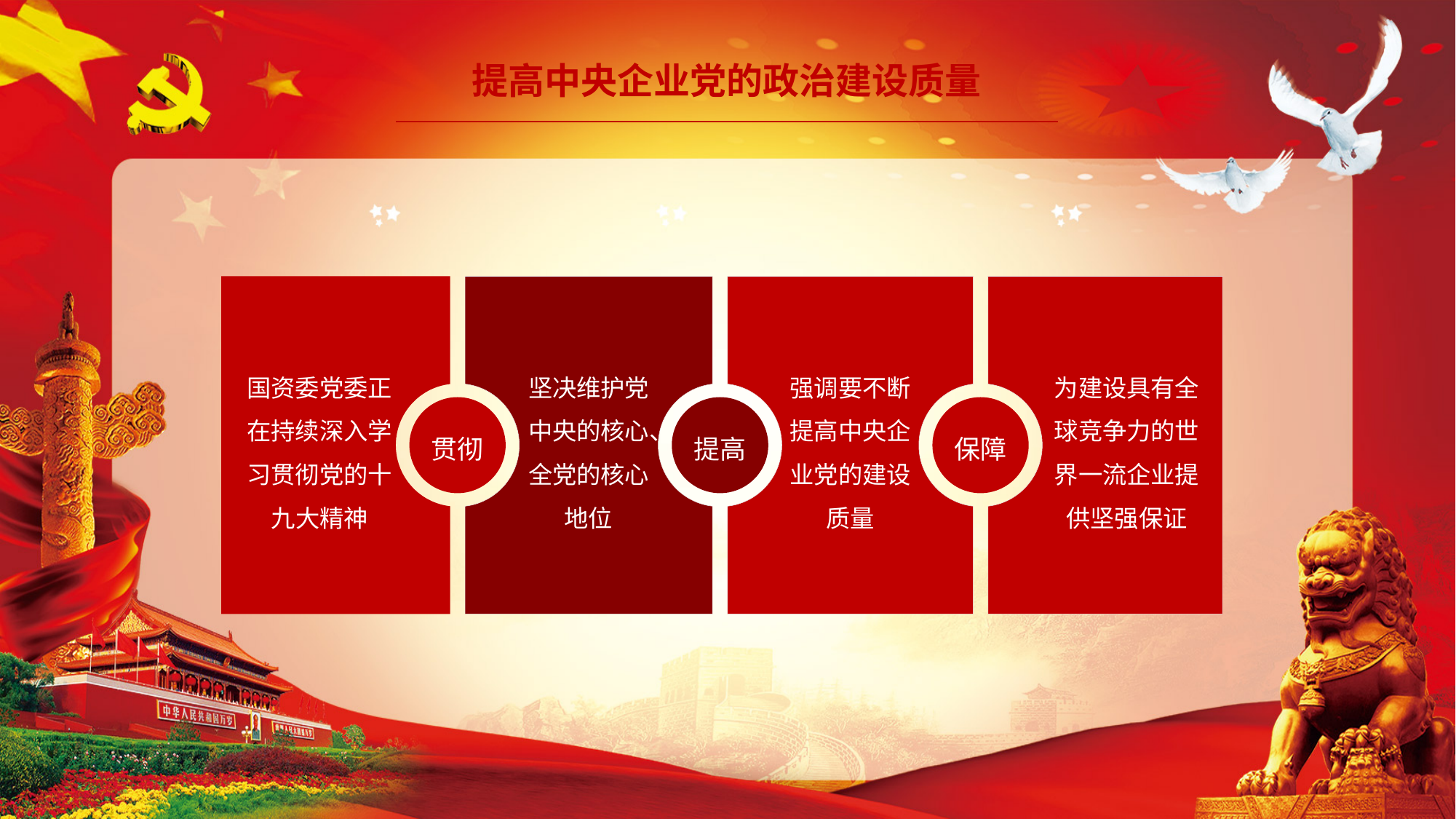

提高中央企业党的政治建设质量
国资委党委正在持续深入学习贯彻党的十九大精神
坚决维护党中央的核心、全党的核心地位
强调要不断提高中央企业党的建设质量
为建设具有全球竞争力的世界一流企业提供坚强保证
贯彻
提高
保障